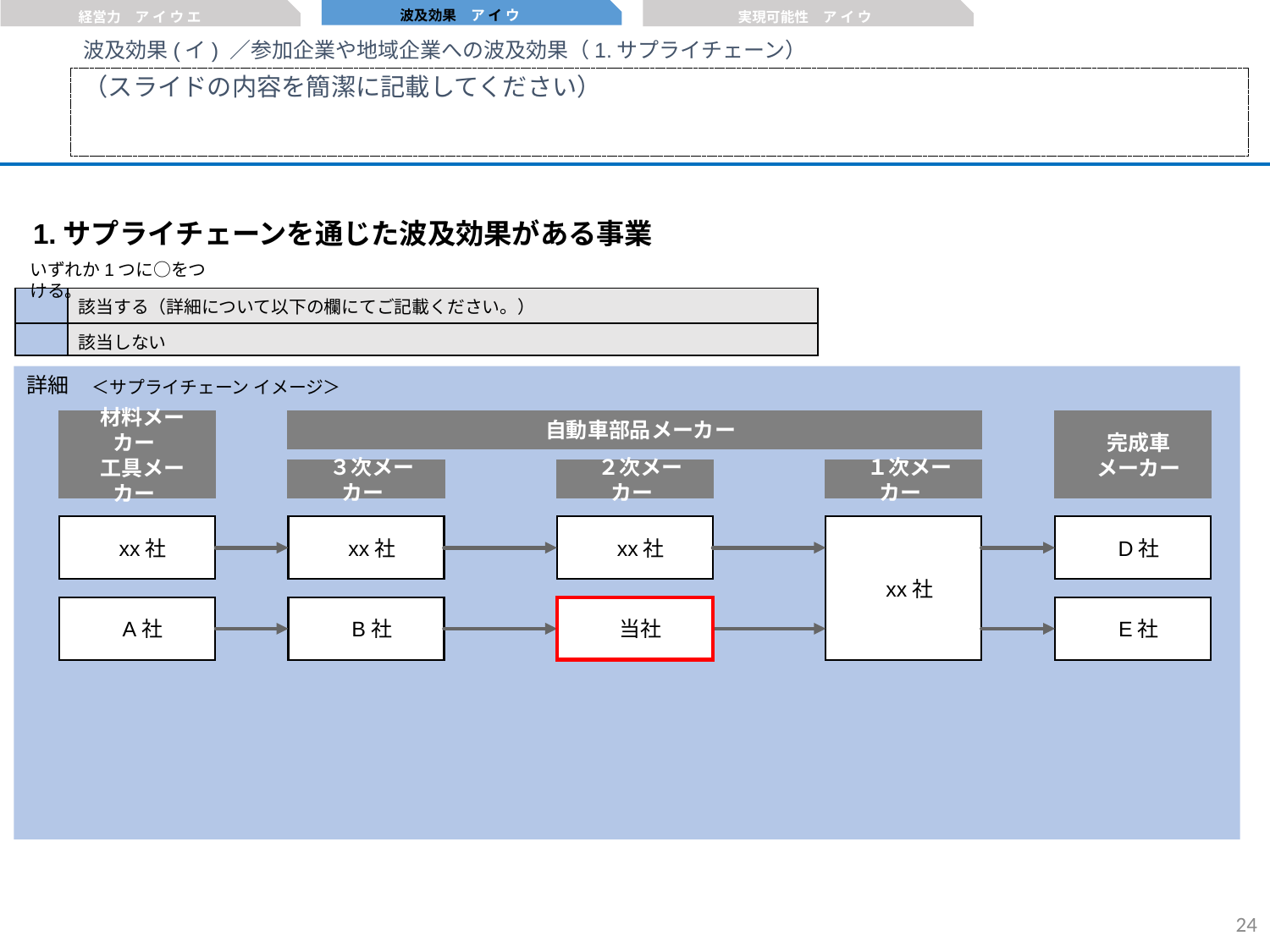

波及効果　ア イ ウ
経営力　ア イ ウ エ
実現可能性　ア イ ウ
波及効果(イ) ／参加企業や地域企業への波及効果（1.サプライチェーン）
（スライドの内容を簡潔に記載してください）
1.サプライチェーンを通じた波及効果がある事業
いずれか1つに○をつける。
|  | 該当する（詳細について以下の欄にてご記載ください。） |
| --- | --- |
|  | 該当しない |
＜サプライチェーン イメージ＞
詳細

自動車部品メーカー
材料メーカー
工具メーカー
xx社
A社
完成車
メーカー
D社
E社
３次メーカー
xx社
B社
２次メーカー
xx社
１次メーカー
xx社
当社
24